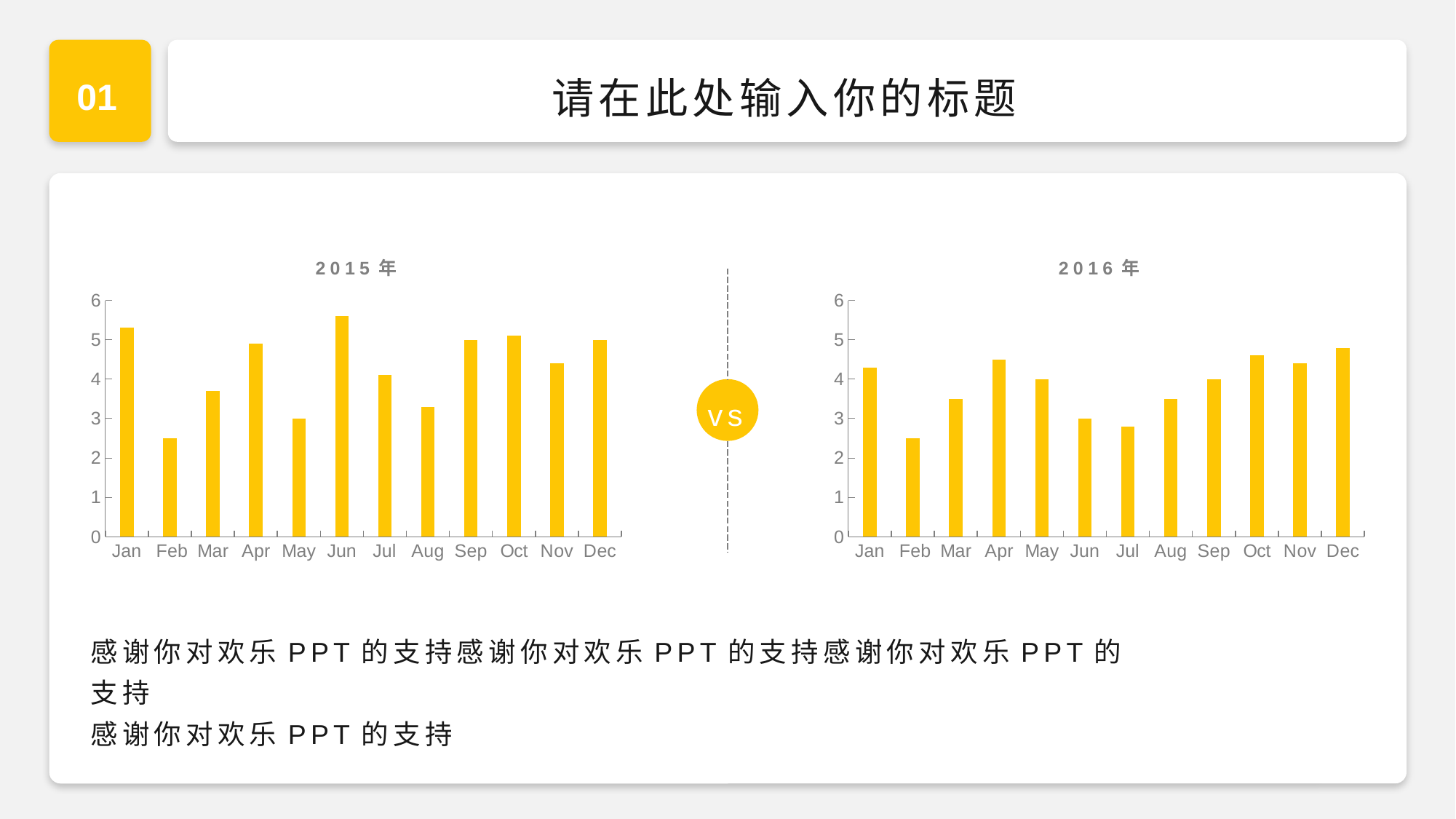

01

请在此处输入你的标题

### Chart: 2015年

| Category | 系列 1 |
|---|---|
| Jan | 5.3 |
|  Feb | 2.5 |
| Mar | 3.7 |
| Apr | 4.9 |
| May | 3.0 |
| Jun | 5.6 |
| Jul | 4.1 |
| Aug | 3.3 |
| Sep | 5.0 |
| Oct | 5.1 |
| Nov | 4.4 |
| Dec | 5.0 |

### Chart: 2016年

| Category | 系列 1 |
|---|---|
| Jan | 4.3 |
|  Feb | 2.5 |
| Mar | 3.5 |
| Apr | 4.5 |
| May | 4.0 |
| Jun | 3.0 |
| Jul | 2.8 |
| Aug | 3.5 |
| Sep | 4.0 |
| Oct | 4.6 |
| Nov | 4.4 |
| Dec | 4.8 |
vs
感谢你对欢乐PPT的支持感谢你对欢乐PPT的支持感谢你对欢乐PPT的支持
感谢你对欢乐PPT的支持